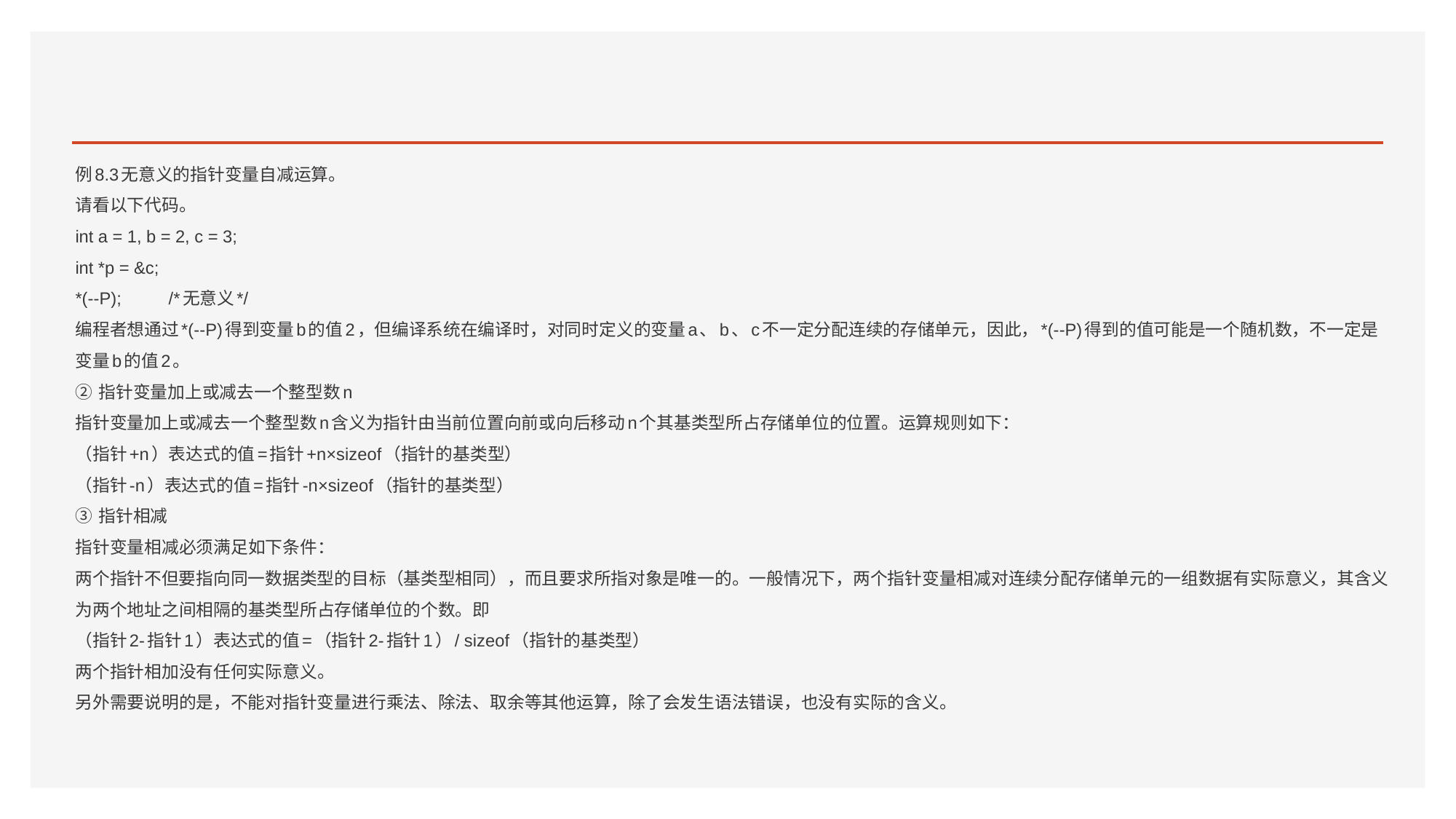

#
例8.3无意义的指针变量自减运算。
请看以下代码。
int a = 1, b = 2, c = 3;
int *p = &c;
*(--P);          /*无意义*/
编程者想通过*(--P)得到变量b的值2，但编译系统在编译时，对同时定义的变量a、b、c不一定分配连续的存储单元，因此，*(--P)得到的值可能是一个随机数，不一定是变量b的值2。
② 指针变量加上或减去一个整型数n
指针变量加上或减去一个整型数n含义为指针由当前位置向前或向后移动n个其基类型所占存储单位的位置。运算规则如下：
（指针+n）表达式的值=指针+n×sizeof（指针的基类型）
（指针-n）表达式的值=指针-n×sizeof（指针的基类型）
③ 指针相减
指针变量相减必须满足如下条件：
两个指针不但要指向同一数据类型的目标（基类型相同），而且要求所指对象是唯一的。一般情况下，两个指针变量相减对连续分配存储单元的一组数据有实际意义，其含义为两个地址之间相隔的基类型所占存储单位的个数。即
（指针2-指针1）表达式的值=（指针2-指针1）/ sizeof（指针的基类型）
两个指针相加没有任何实际意义。
另外需要说明的是，不能对指针变量进行乘法、除法、取余等其他运算，除了会发生语法错误，也没有实际的含义。